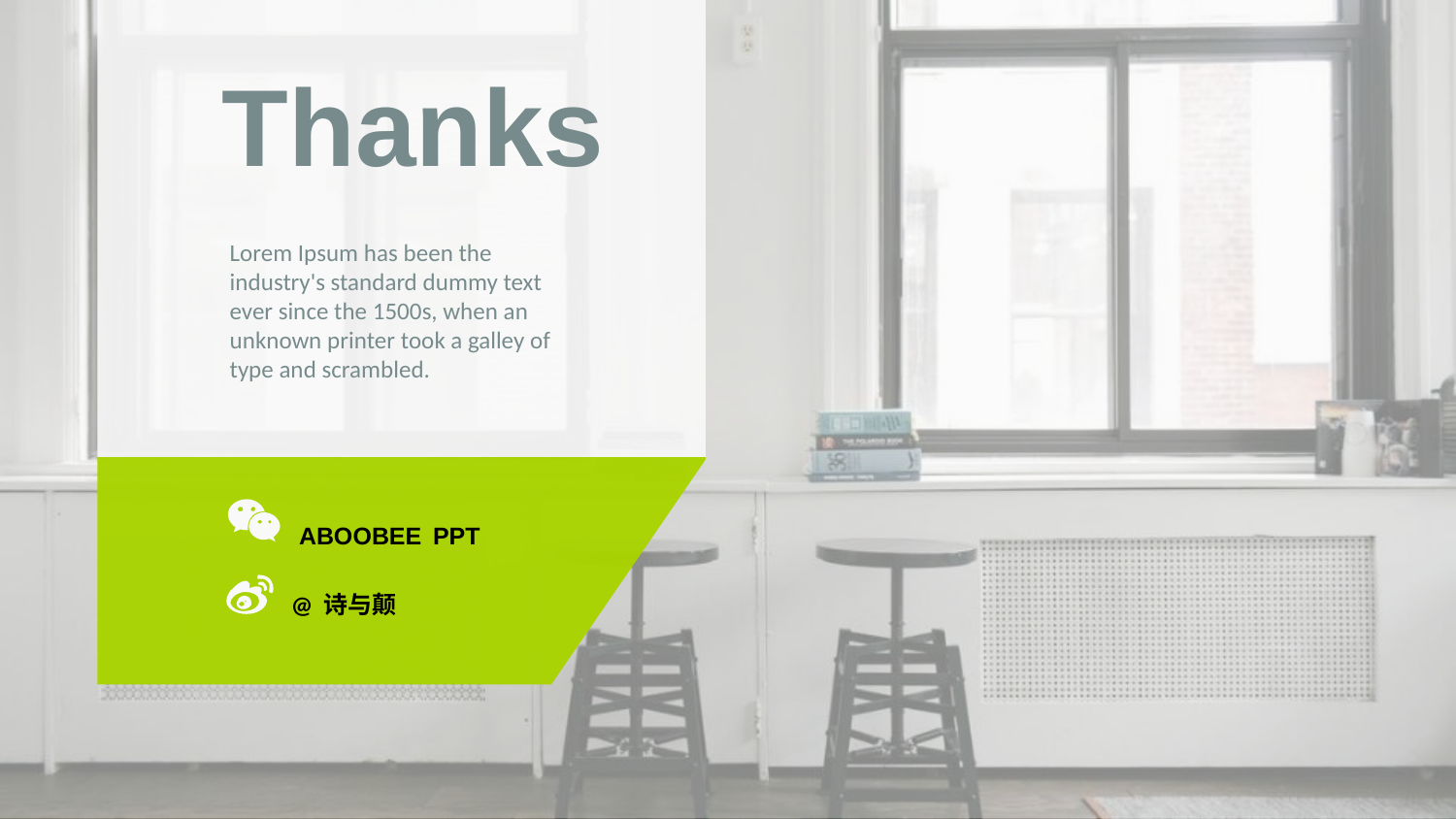

Thanks
Lorem Ipsum has been the industry's standard dummy text ever since the 1500s, when an unknown printer took a galley of type and scrambled.

ABOOBEE  PPT
@ 诗与颠